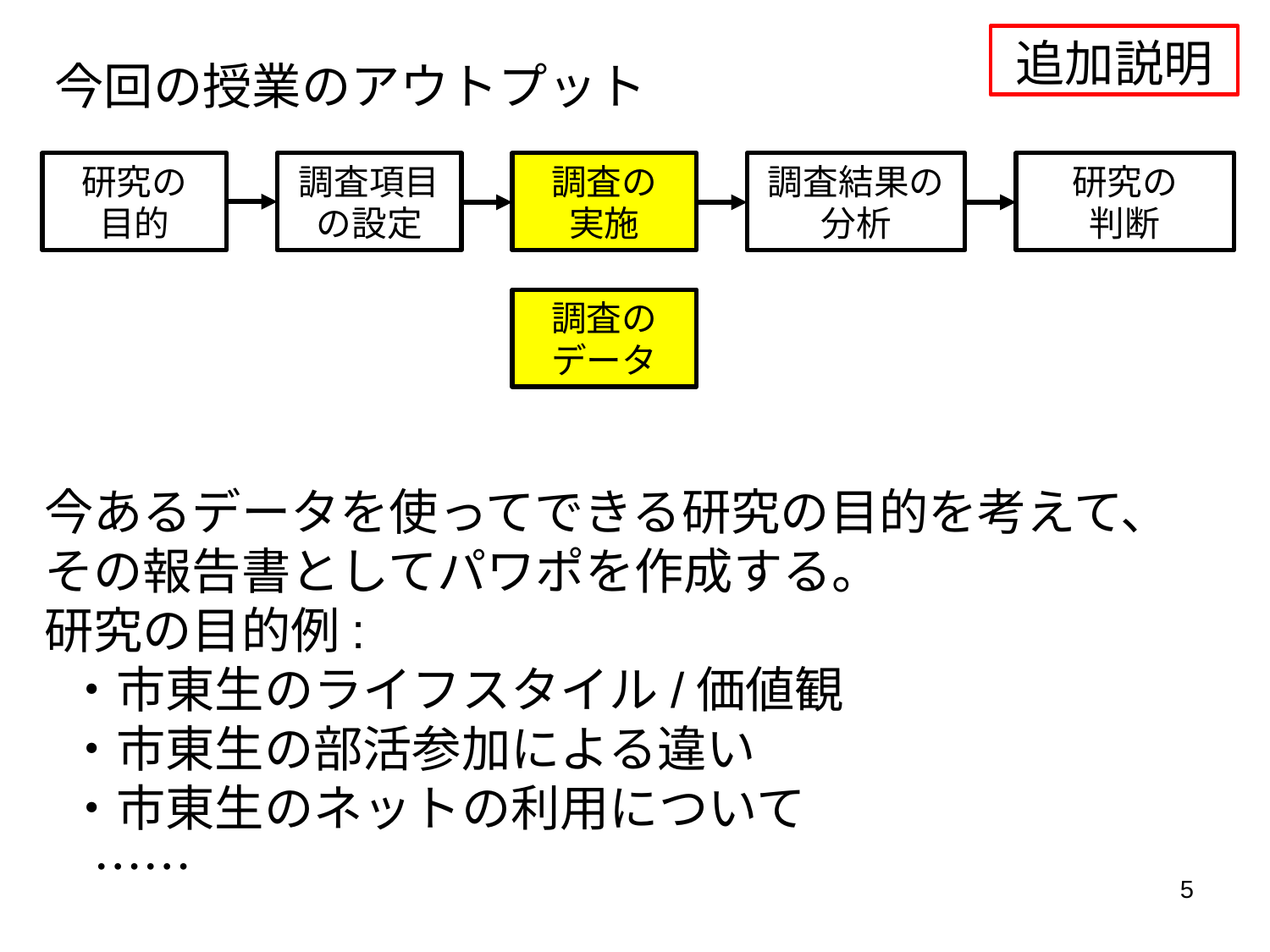

追加説明
今回の授業のアウトプット
研究の
目的
調査項目の設定
調査の
実施
調査結果の分析
研究の
判断
調査の
データ
今あるデータを使ってできる研究の目的を考えて、その報告書としてパワポを作成する。
研究の目的例:
 ・市東生のライフスタイル/価値観
 ・市東生の部活参加による違い
 ・市東生のネットの利用について
　……

5